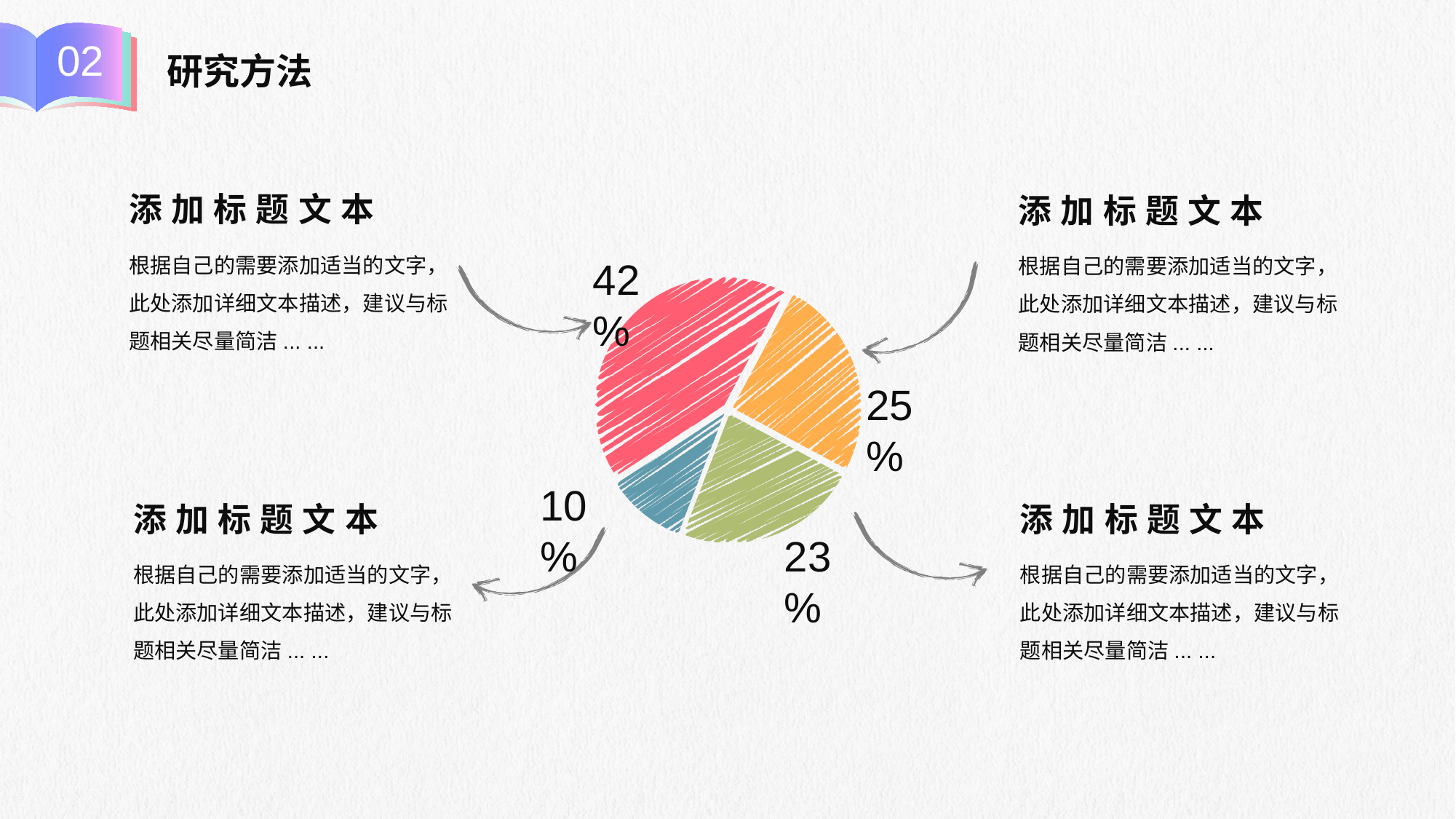

02
研究方法
添加标题文本
添加标题文本
根据自己的需要添加适当的文字，此处添加详细文本描述，建议与标题相关尽量简洁... ...
根据自己的需要添加适当的文字，此处添加详细文本描述，建议与标题相关尽量简洁... ...
42%

### Chart

| Category | 销售额 |
|---|---|
| 第一季度 | 0.42 |
| 第二季度 | 0.25 |
| 第三季度 | 0.23 |
| 第四季度 | 0.1 |
25%
10%
添加标题文本
添加标题文本

23%

根据自己的需要添加适当的文字，此处添加详细文本描述，建议与标题相关尽量简洁... ...
根据自己的需要添加适当的文字，此处添加详细文本描述，建议与标题相关尽量简洁... ...